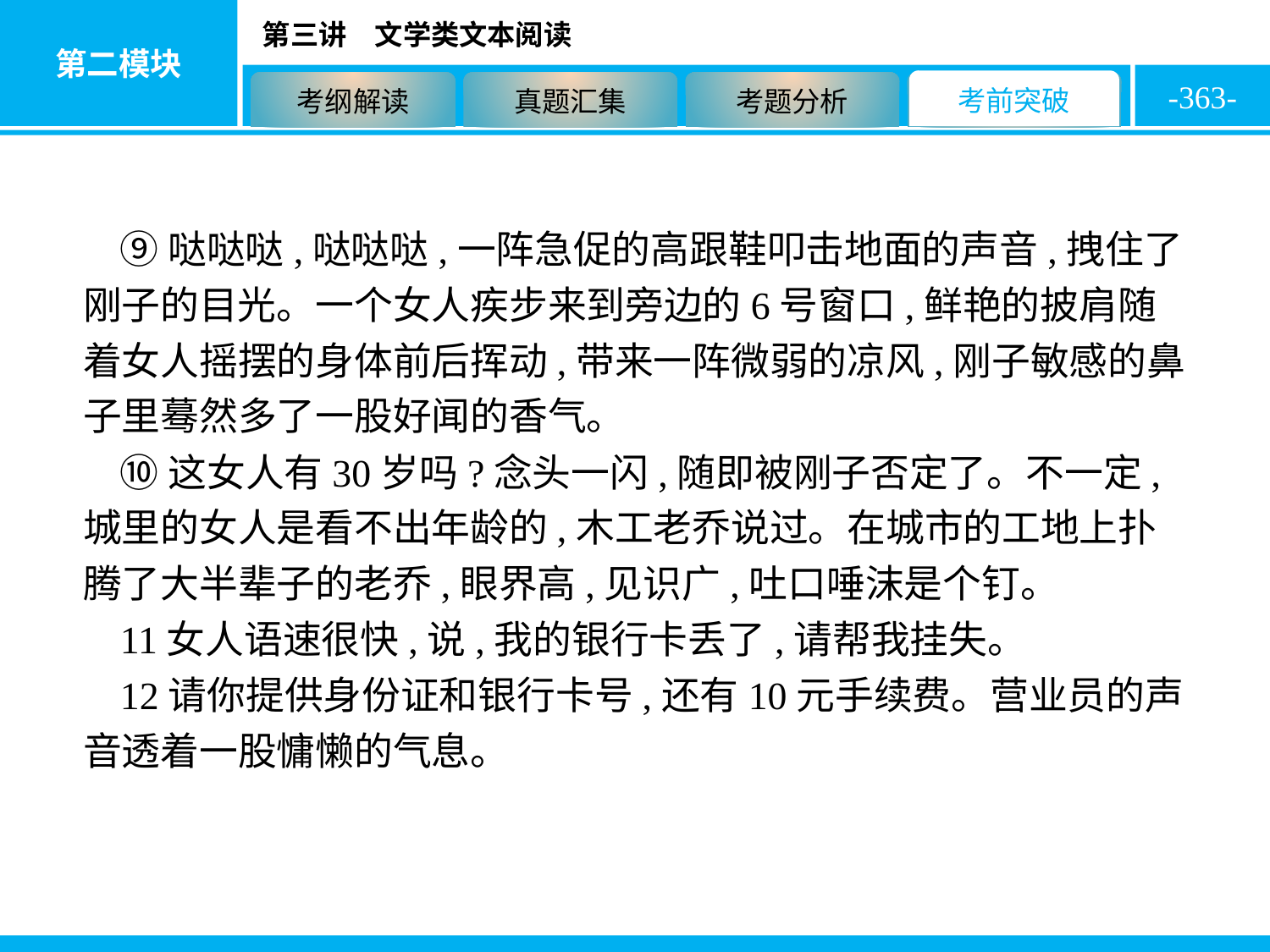

-363-
⑨哒哒哒,哒哒哒,一阵急促的高跟鞋叩击地面的声音,拽住了刚子的目光。一个女人疾步来到旁边的6号窗口,鲜艳的披肩随着女人摇摆的身体前后挥动,带来一阵微弱的凉风,刚子敏感的鼻子里蓦然多了一股好闻的香气。
⑩这女人有30岁吗?念头一闪,随即被刚子否定了。不一定,城里的女人是看不出年龄的,木工老乔说过。在城市的工地上扑腾了大半辈子的老乔,眼界高,见识广,吐口唾沫是个钉。
11女人语速很快,说,我的银行卡丢了,请帮我挂失。
12请你提供身份证和银行卡号,还有10元手续费。营业员的声音透着一股慵懒的气息。